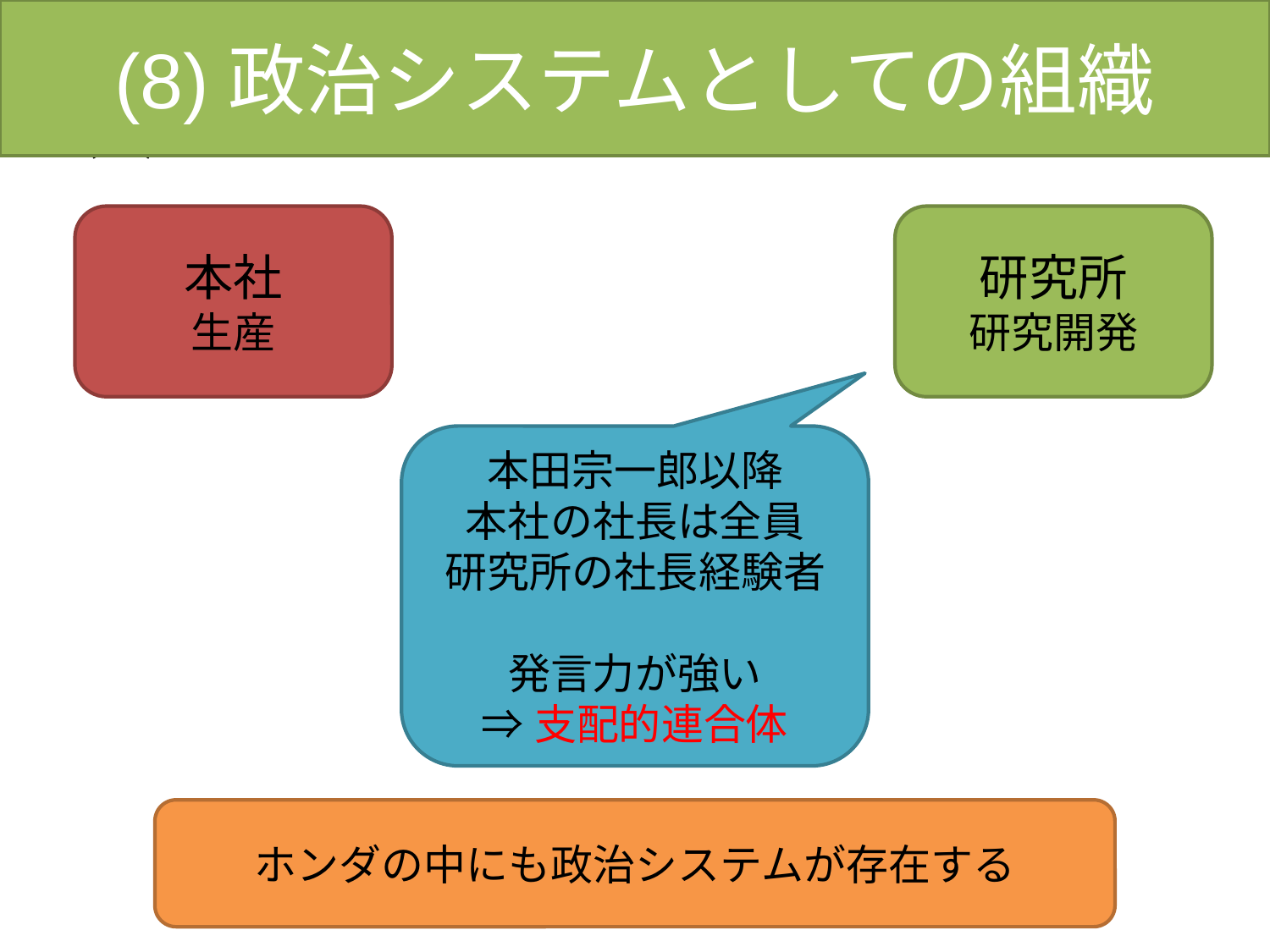

(8)政治システムとしての組織
# (5)知識創造の母体としての組織
本社
生産
研究所
研究開発
本田宗一郎以降
本社の社長は全員
研究所の社長経験者

発言力が強い
⇒支配的連合体
ホンダの中にも政治システムが存在する